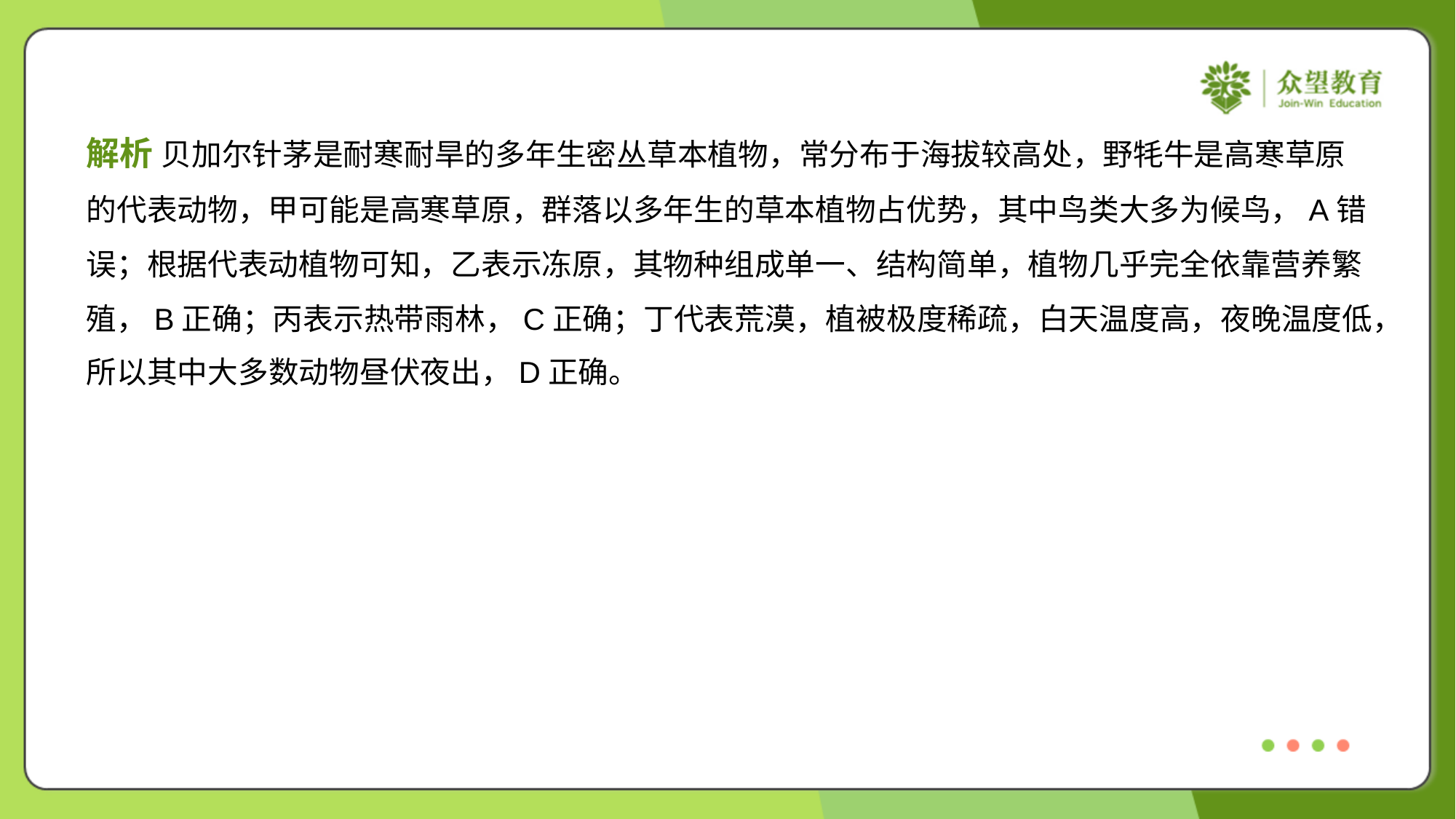

解析 贝加尔针茅是耐寒耐旱的多年生密丛草本植物，常分布于海拔较高处，野牦牛是高寒草原
的代表动物，甲可能是高寒草原，群落以多年生的草本植物占优势，其中鸟类大多为候鸟，A错
误；根据代表动植物可知，乙表示冻原，其物种组成单一、结构简单，植物几乎完全依靠营养繁
殖，B正确；丙表示热带雨林，C正确；丁代表荒漠，植被极度稀疏，白天温度高，夜晚温度低，
所以其中大多数动物昼伏夜出，D正确。